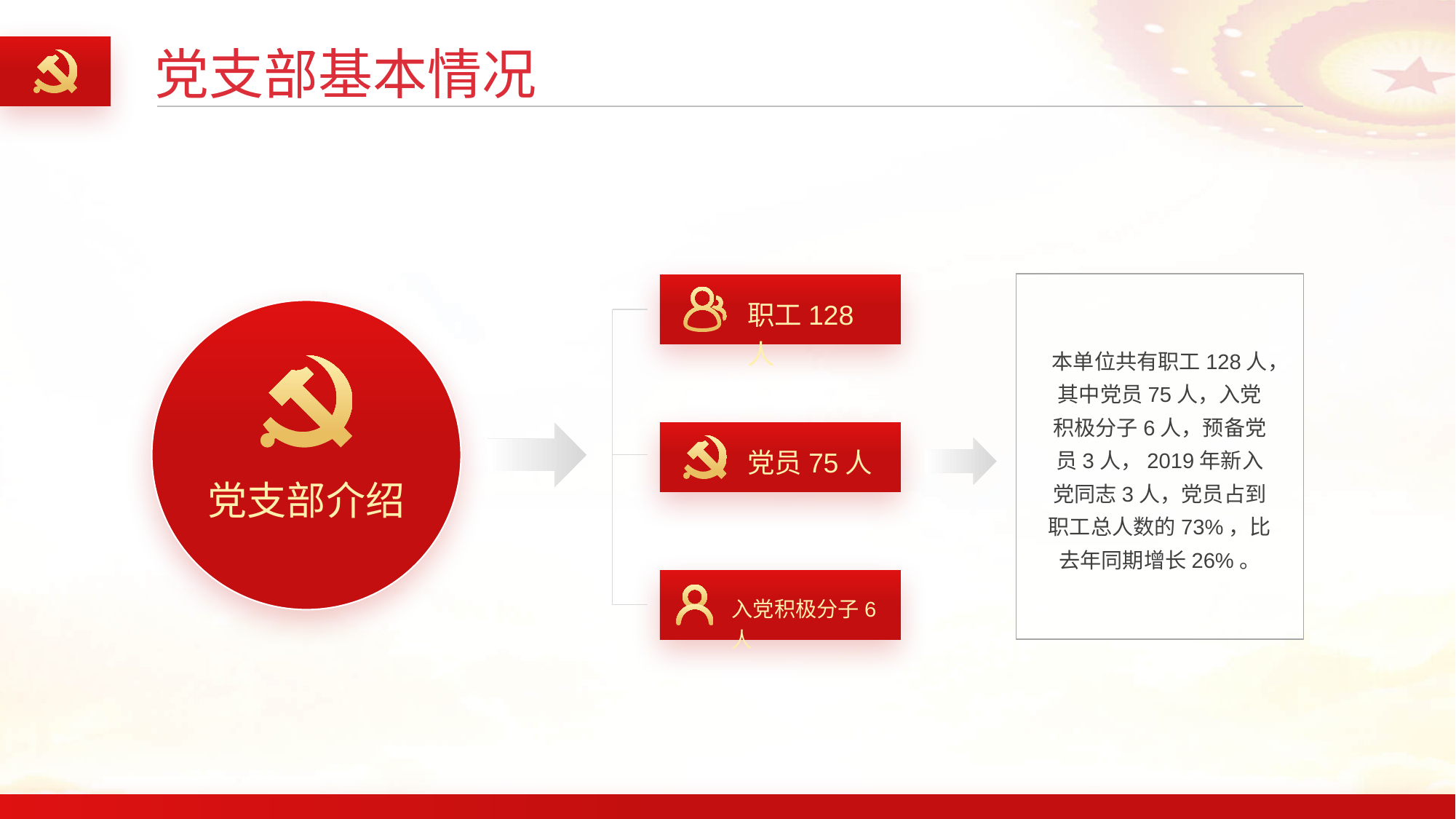

党支部基本情况

职工128人

本单位共有职工128人，其中党员75人，入党积极分子6人，预备党员3人，2019年新入党同志3人，党员占到职工总人数的73%，比去年同期增长26%。

党员75人

党支部介绍

入党积极分子6人